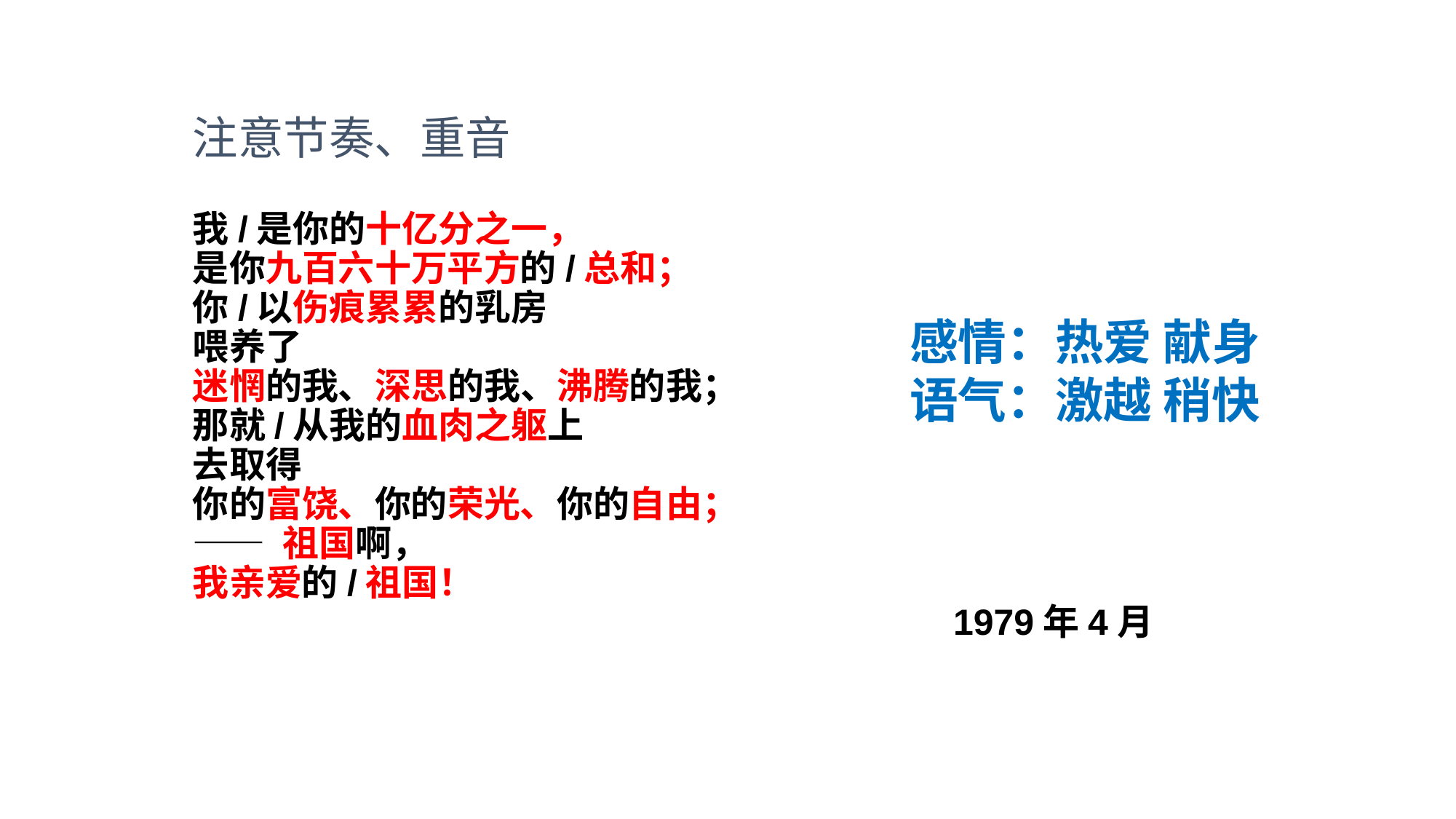

注意节奏、重音
我/是你的十亿分之一，
是你九百六十万平方的/总和；
你/以伤痕累累的乳房
喂养了
迷惘的我、深思的我、沸腾的我；
那就/从我的血肉之躯上
去取得
你的富饶、你的荣光、你的自由；
—— 祖国啊，
我亲爱的/祖国！
1979年4月
感情：热爱 献身
语气：激越 稍快